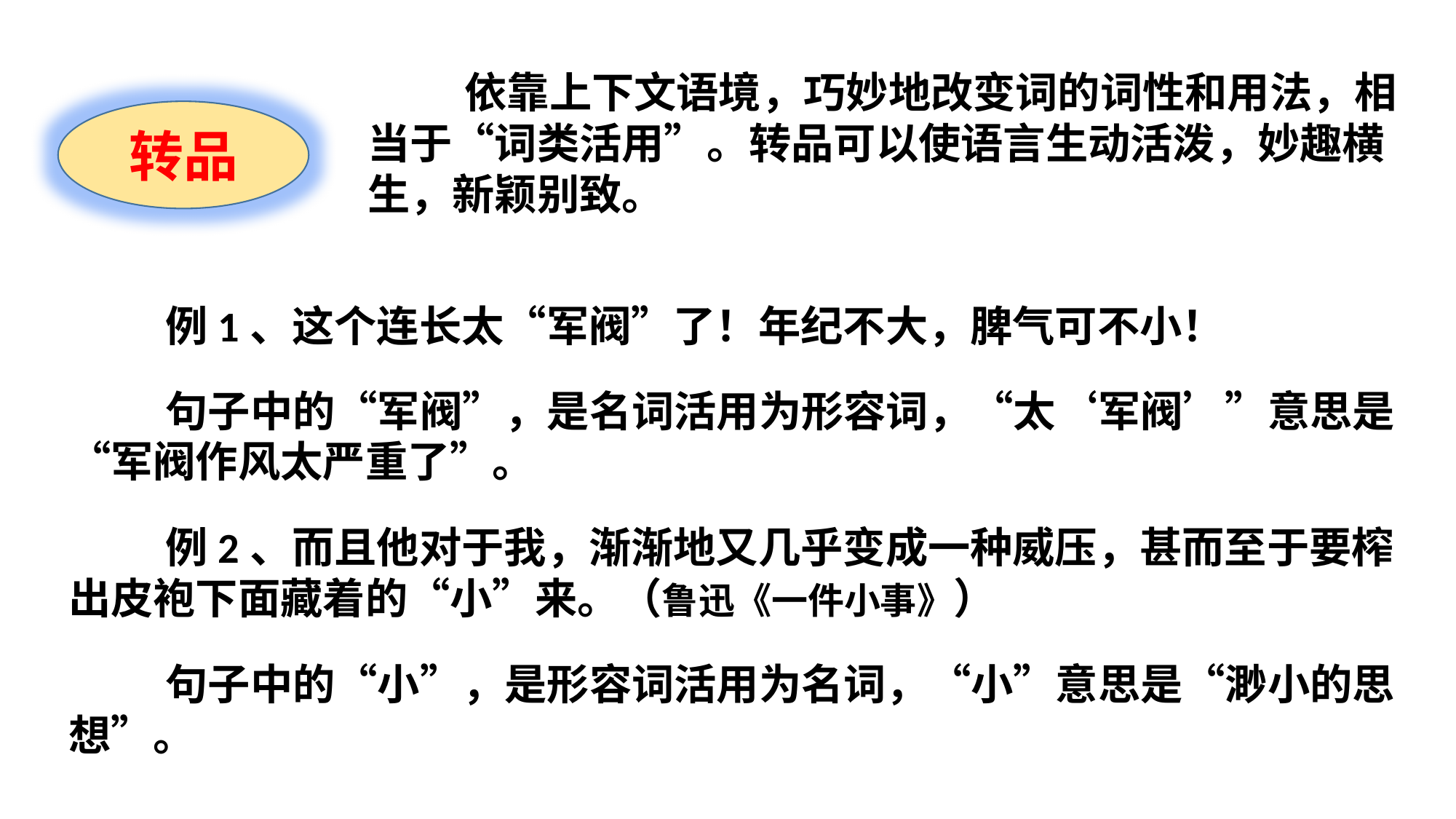

依靠上下文语境，巧妙地改变词的词性和用法，相当于“词类活用”。转品可以使语言生动活泼，妙趣横生，新颖别致。
转品
         例1、这个连长太“军阀”了！年纪不大，脾气可不小！
         句子中的“军阀”，是名词活用为形容词，“太‘军阀’”意思是“军阀作风太严重了”。
         例2、而且他对于我，渐渐地又几乎变成一种威压，甚而至于要榨出皮袍下面藏着的“小”来。（鲁迅《一件小事》）
         句子中的“小”，是形容词活用为名词，“小”意思是“渺小的思想”。